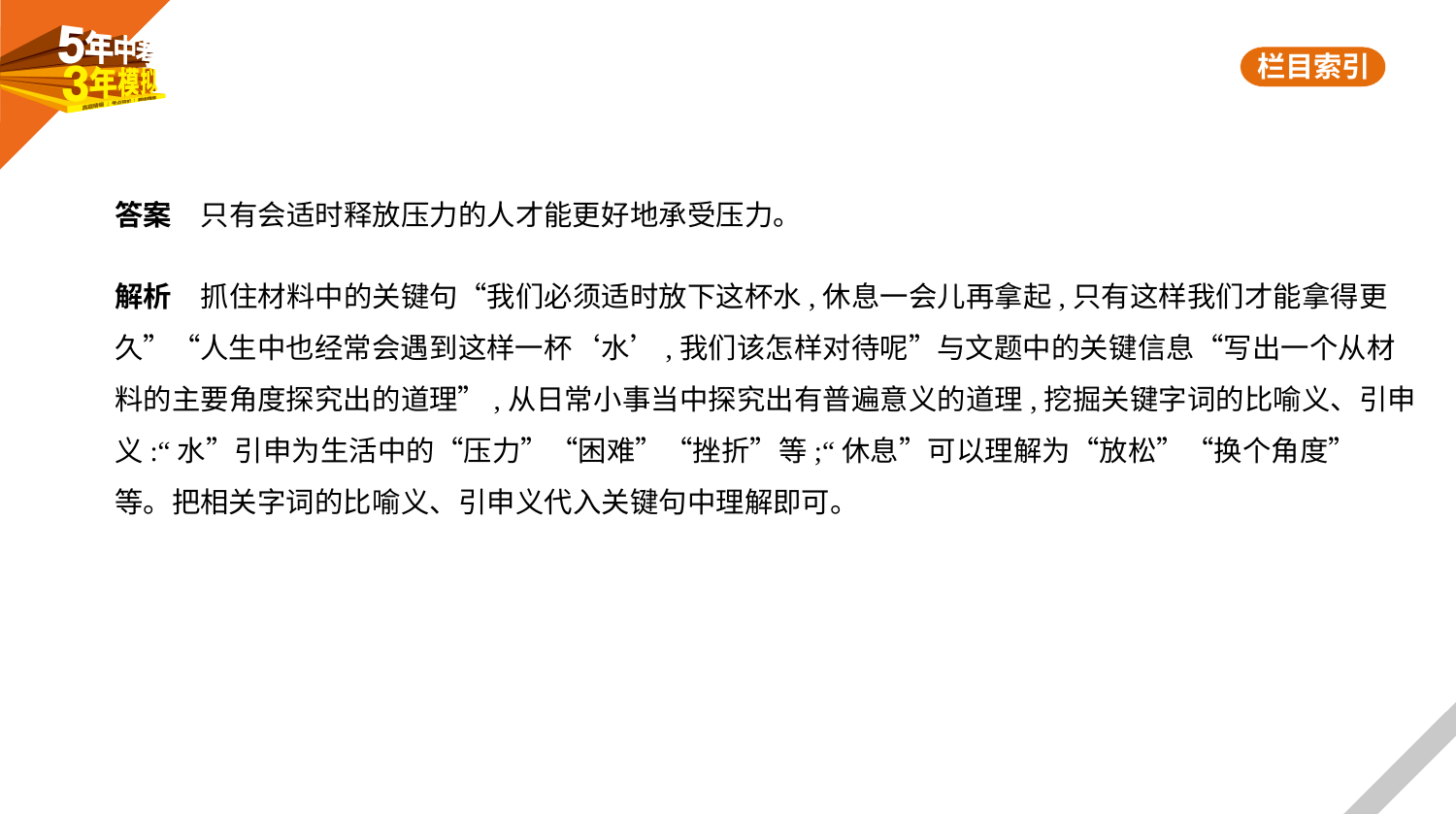

答案　只有会适时释放压力的人才能更好地承受压力。
解析　抓住材料中的关键句“我们必须适时放下这杯水,休息一会儿再拿起,只有这样我们才能拿得更
久”“人生中也经常会遇到这样一杯‘水’,我们该怎样对待呢”与文题中的关键信息“写出一个从材
料的主要角度探究出的道理”,从日常小事当中探究出有普遍意义的道理,挖掘关键字词的比喻义、引申
义:“水”引申为生活中的“压力”“困难”“挫折”等;“休息”可以理解为“放松”“换个角度”
等。把相关字词的比喻义、引申义代入关键句中理解即可。